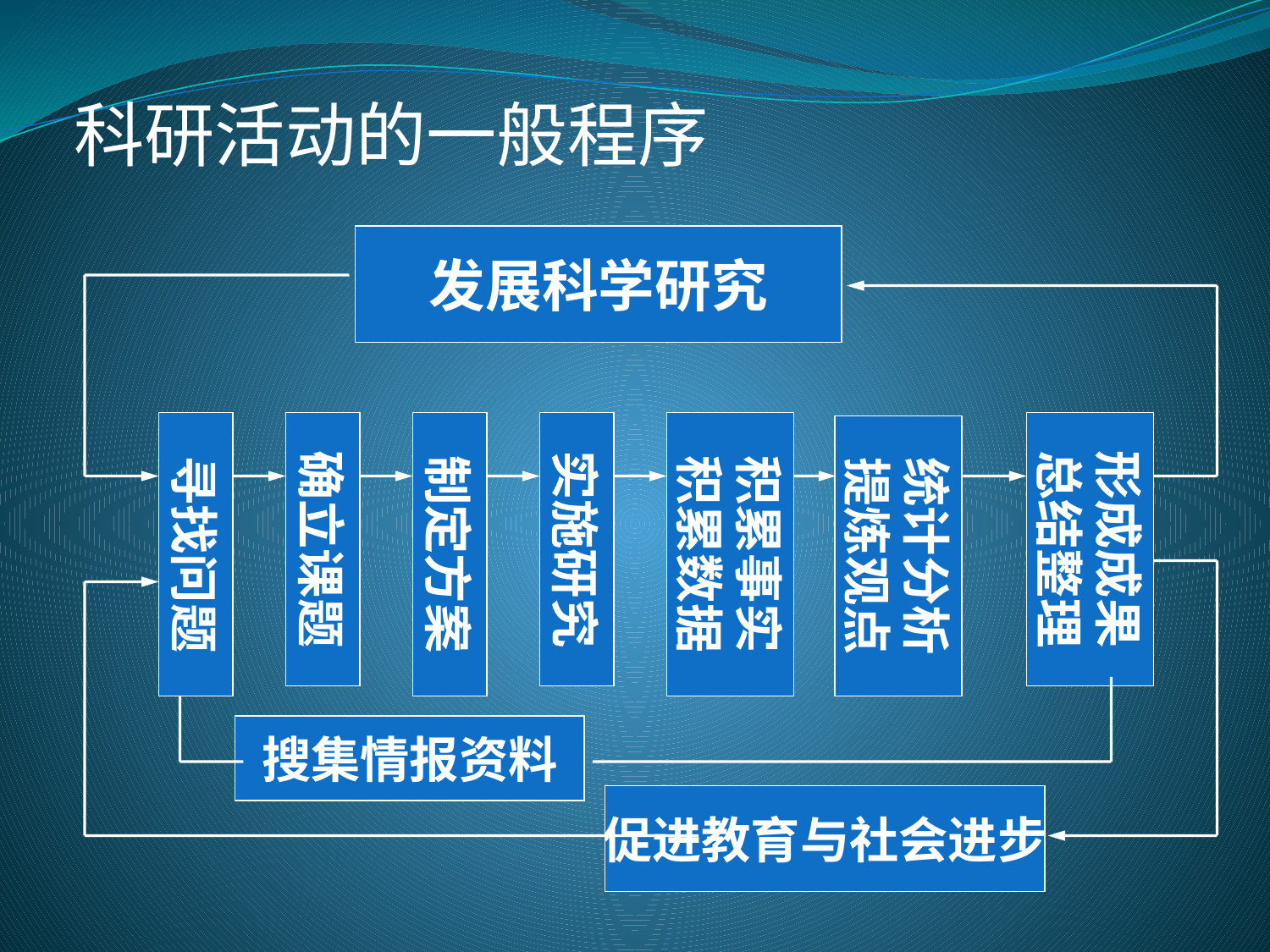

科研活动的一般程序
发展科学研究

寻找问题
确立课题
制定方案
实施研究
积累事实
积累数据
形成成果
总结整理
统计分析
提炼观点

搜集情报资料

促进教育与社会进步